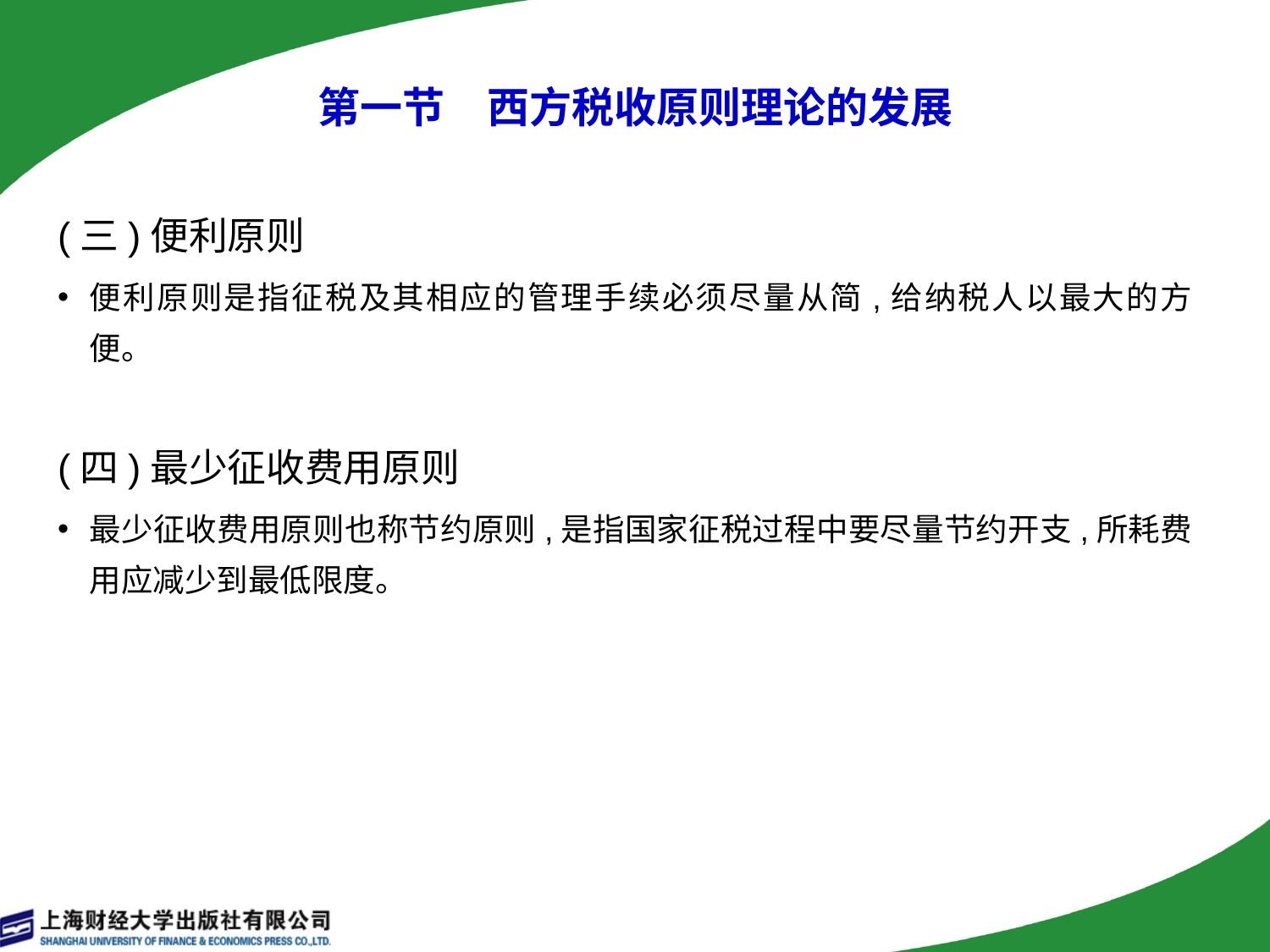

# 第一节　西方税收原则理论的发展
(三)便利原则
便利原则是指征税及其相应的管理手续必须尽量从简,给纳税人以最大的方便。

(四)最少征收费用原则
最少征收费用原则也称节约原则,是指国家征税过程中要尽量节约开支,所耗费用应减少到最低限度。